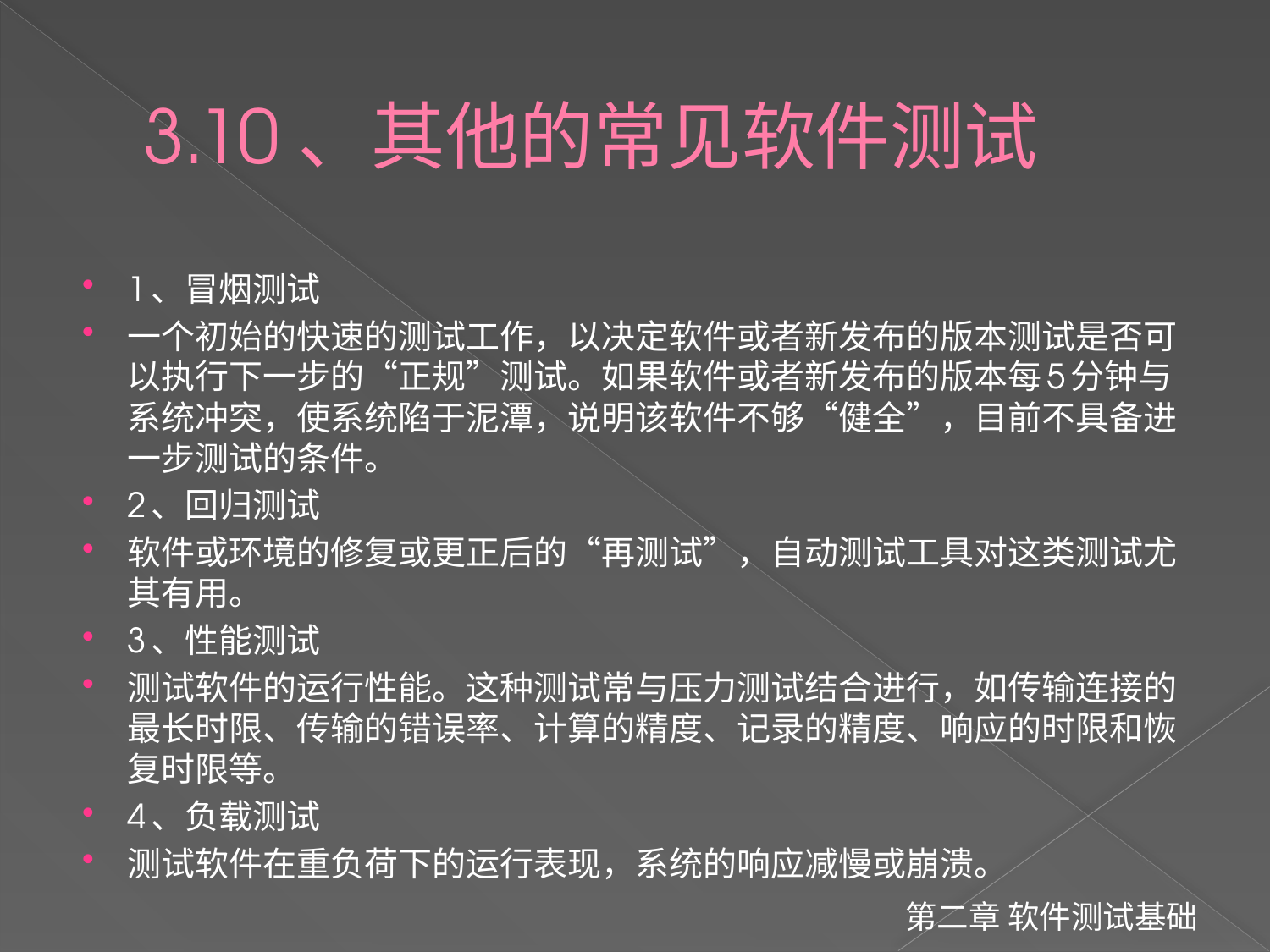

# 3.10、其他的常见软件测试
1、冒烟测试
一个初始的快速的测试工作，以决定软件或者新发布的版本测试是否可以执行下一步的“正规”测试。如果软件或者新发布的版本每5分钟与系统冲突，使系统陷于泥潭，说明该软件不够“健全”，目前不具备进一步测试的条件。
2、回归测试
软件或环境的修复或更正后的“再测试”，自动测试工具对这类测试尤其有用。
3、性能测试
测试软件的运行性能。这种测试常与压力测试结合进行，如传输连接的最长时限、传输的错误率、计算的精度、记录的精度、响应的时限和恢复时限等。
4、负载测试
测试软件在重负荷下的运行表现，系统的响应减慢或崩溃。